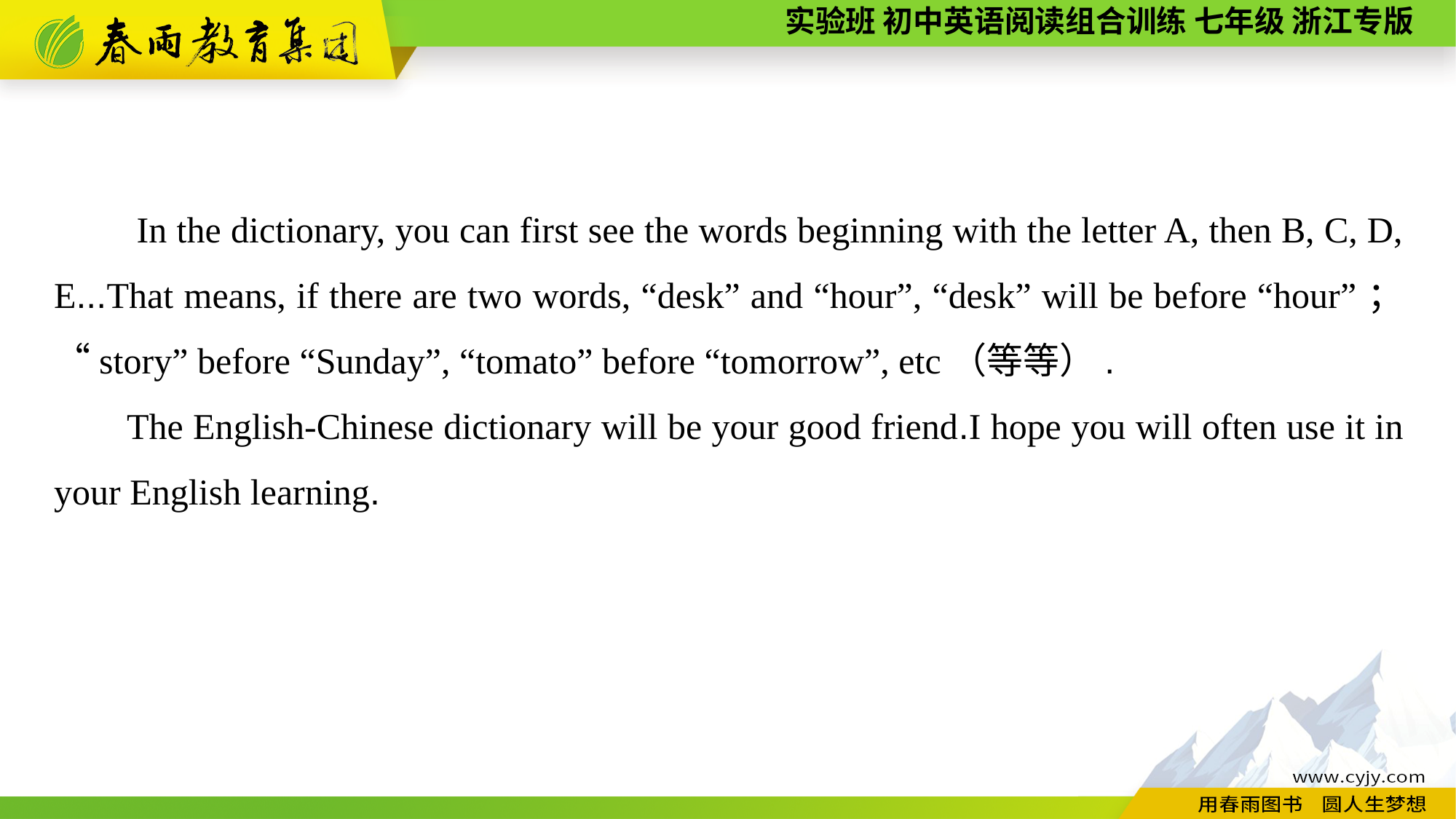

In the dictionary, you can first see the words beginning with the letter A, then B, C, D, E...That means, if there are two words, “desk” and “hour”, “desk” will be before “hour”；“story” before “Sunday”, “tomato” before “tomorrow”, etc（等等）.
The English-Chinese dictionary will be your good friend.I hope you will often use it in your English learning.